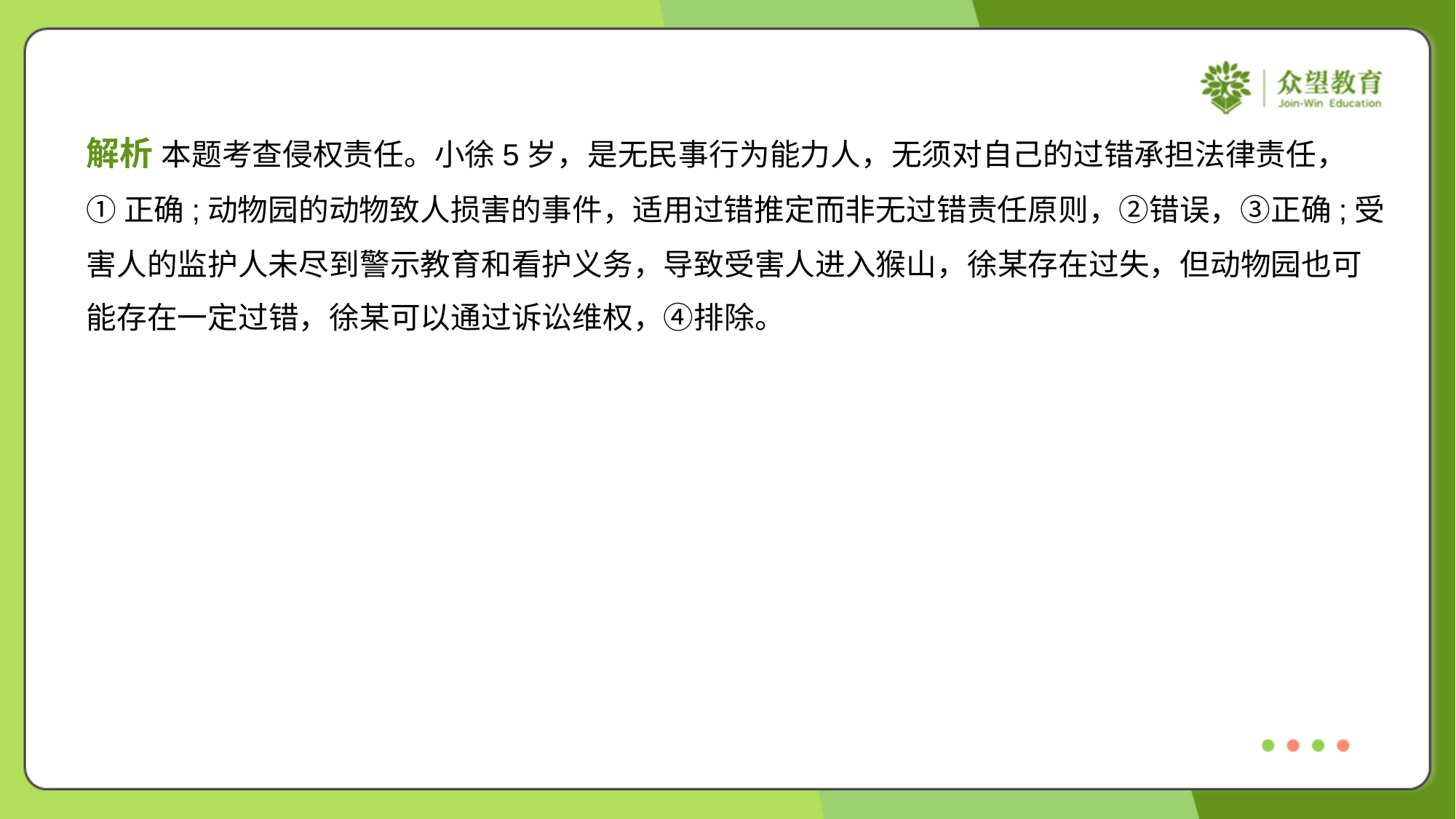

解析 本题考查侵权责任。小徐5岁，是无民事行为能力人，无须对自己的过错承担法律责任，
①正确;动物园的动物致人损害的事件，适用过错推定而非无过错责任原则，②错误，③正确;受
害人的监护人未尽到警示教育和看护义务，导致受害人进入猴山，徐某存在过失，但动物园也可
能存在一定过错，徐某可以通过诉讼维权，④排除。